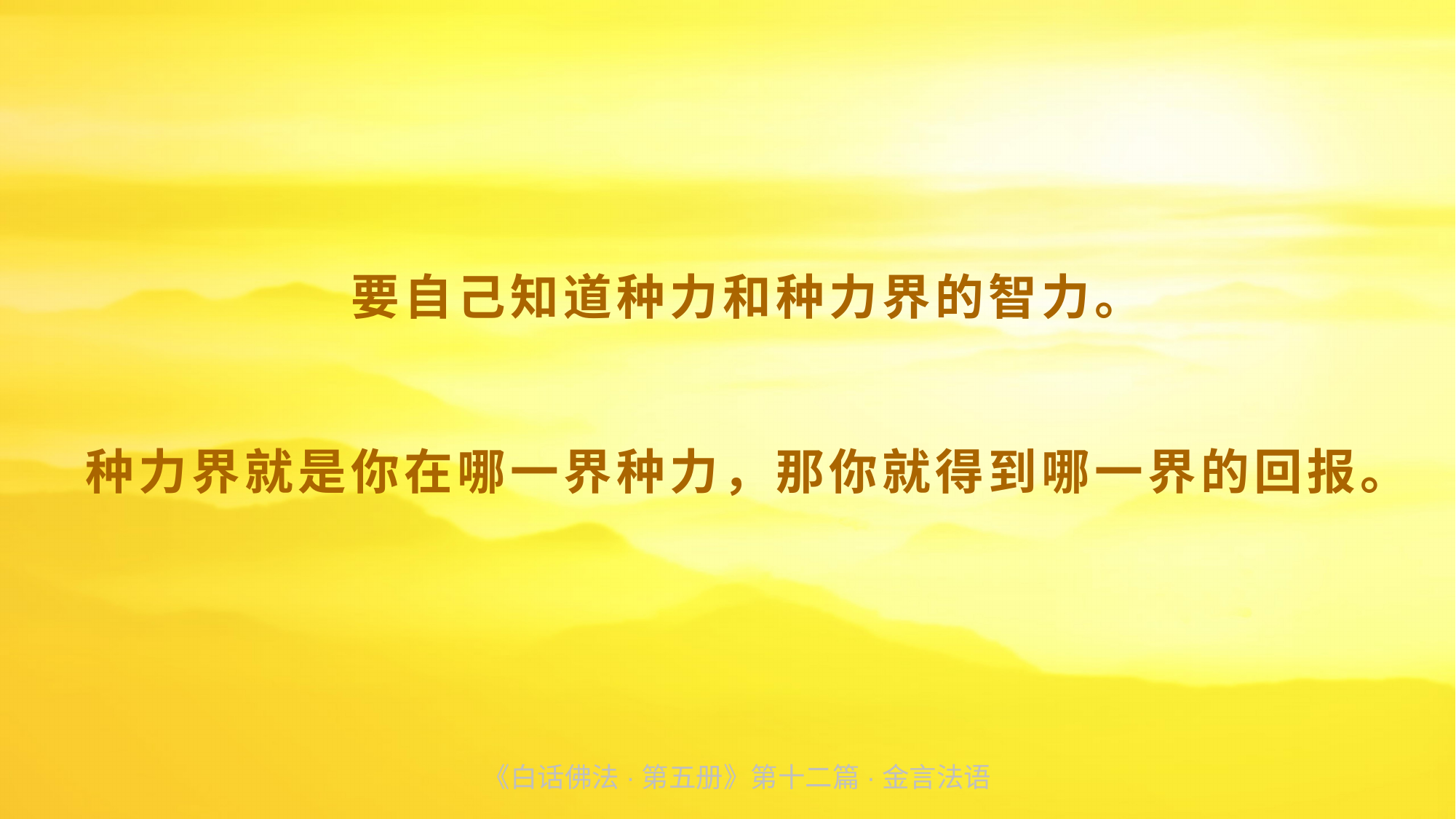

要自己知道种力和种力界的智力。

种力界就是你在哪一界种力，那你就得到哪一界的回报。
  《白话佛法·第五册》第十二篇·金言法语